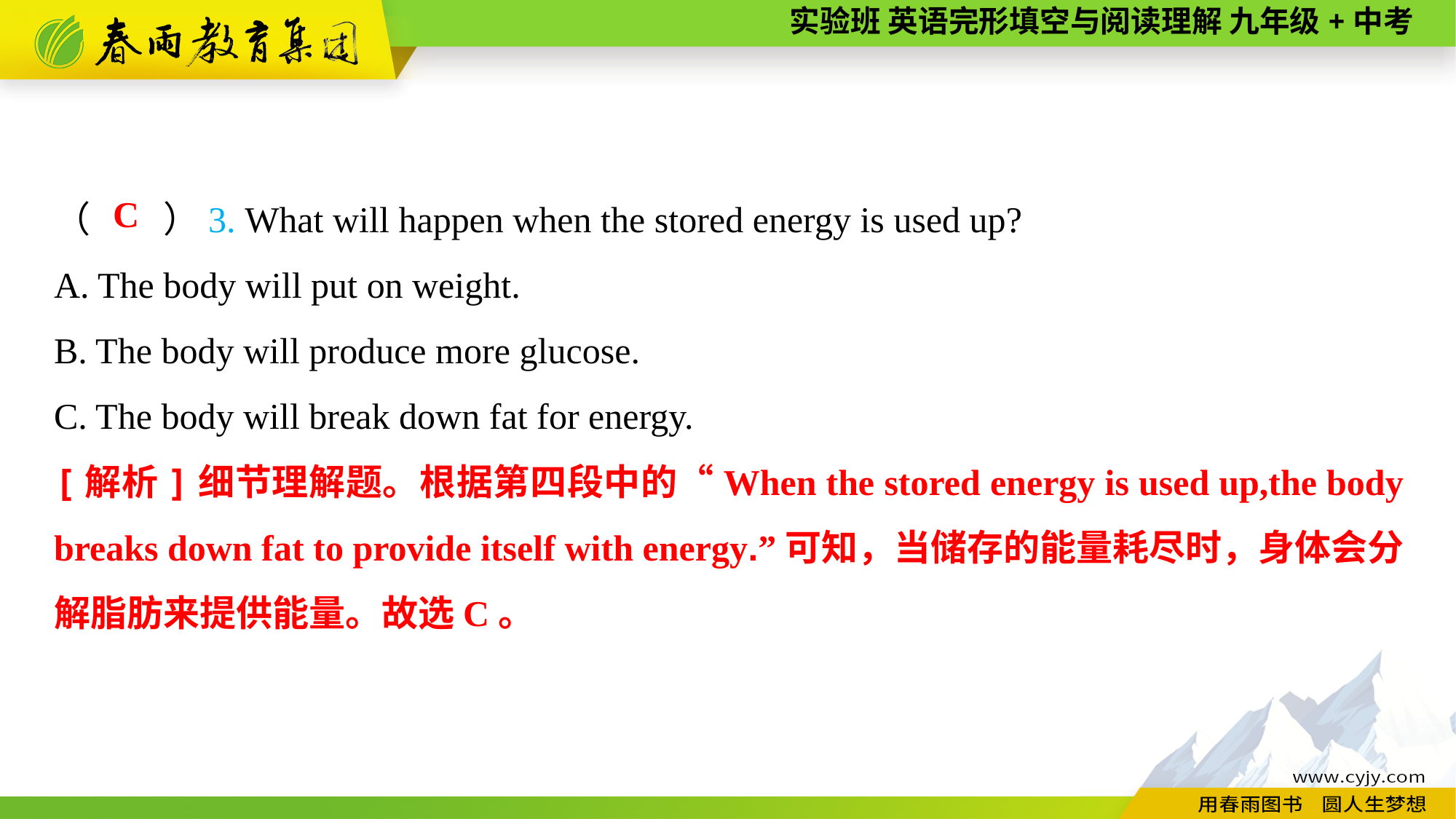

（　　）3. What will happen when the stored energy is used up?
A. The body will put on weight.
B. The body will produce more glucose.
C. The body will break down fat for energy.
C
[解析]细节理解题。根据第四段中的“When the stored energy is used up,the body breaks down fat to provide itself with energy.”可知，当储存的能量耗尽时，身体会分解脂肪来提供能量。故选C。